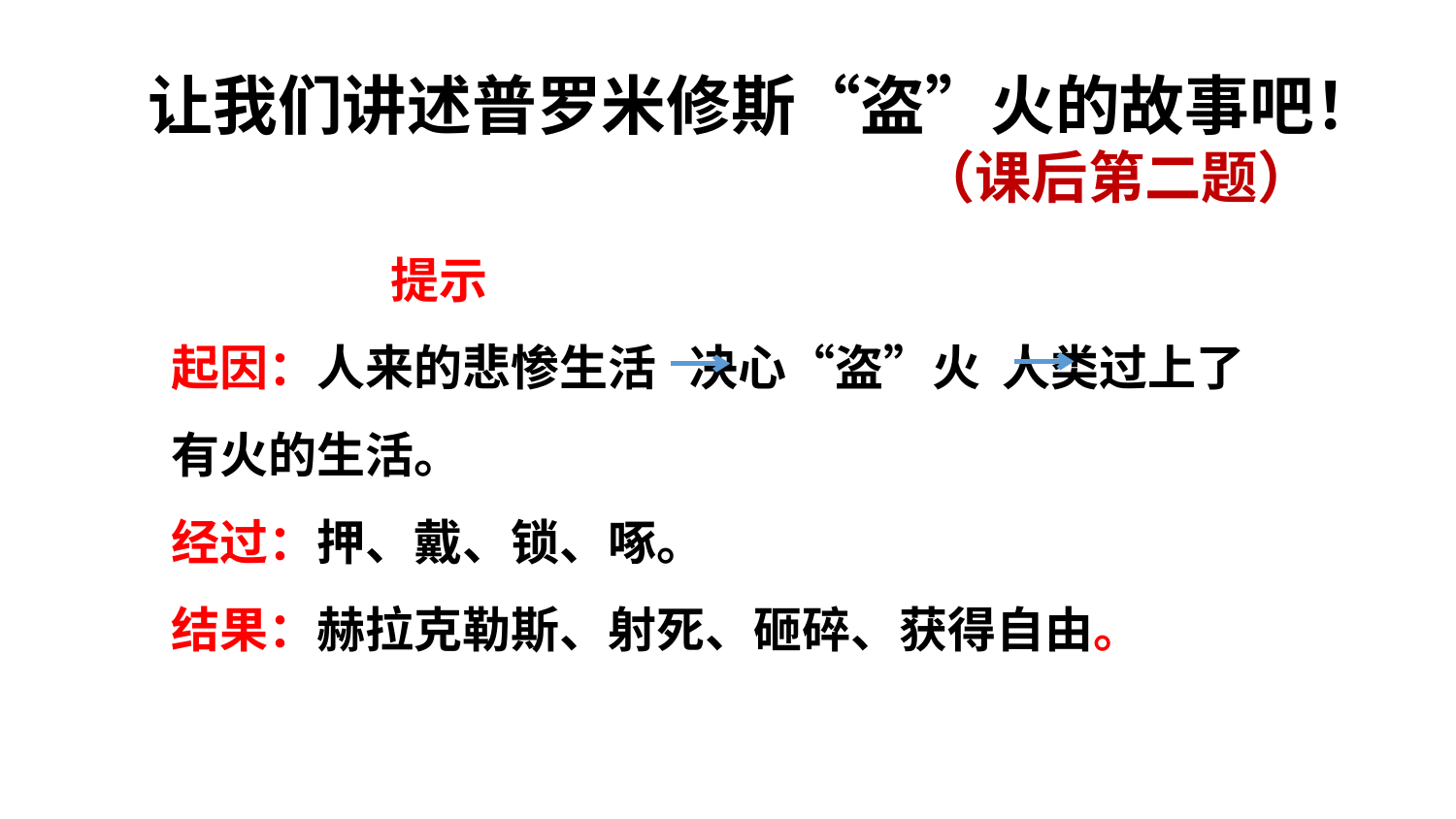

让我们讲述普罗米修斯“盗”火的故事吧！（课后第二题）
                   提示
起因：人来的悲惨生活   决心“盗”火  人类过上了有火的生活。
经过：押、戴、锁、啄。
结果：赫拉克勒斯、射死、砸碎、获得自由。